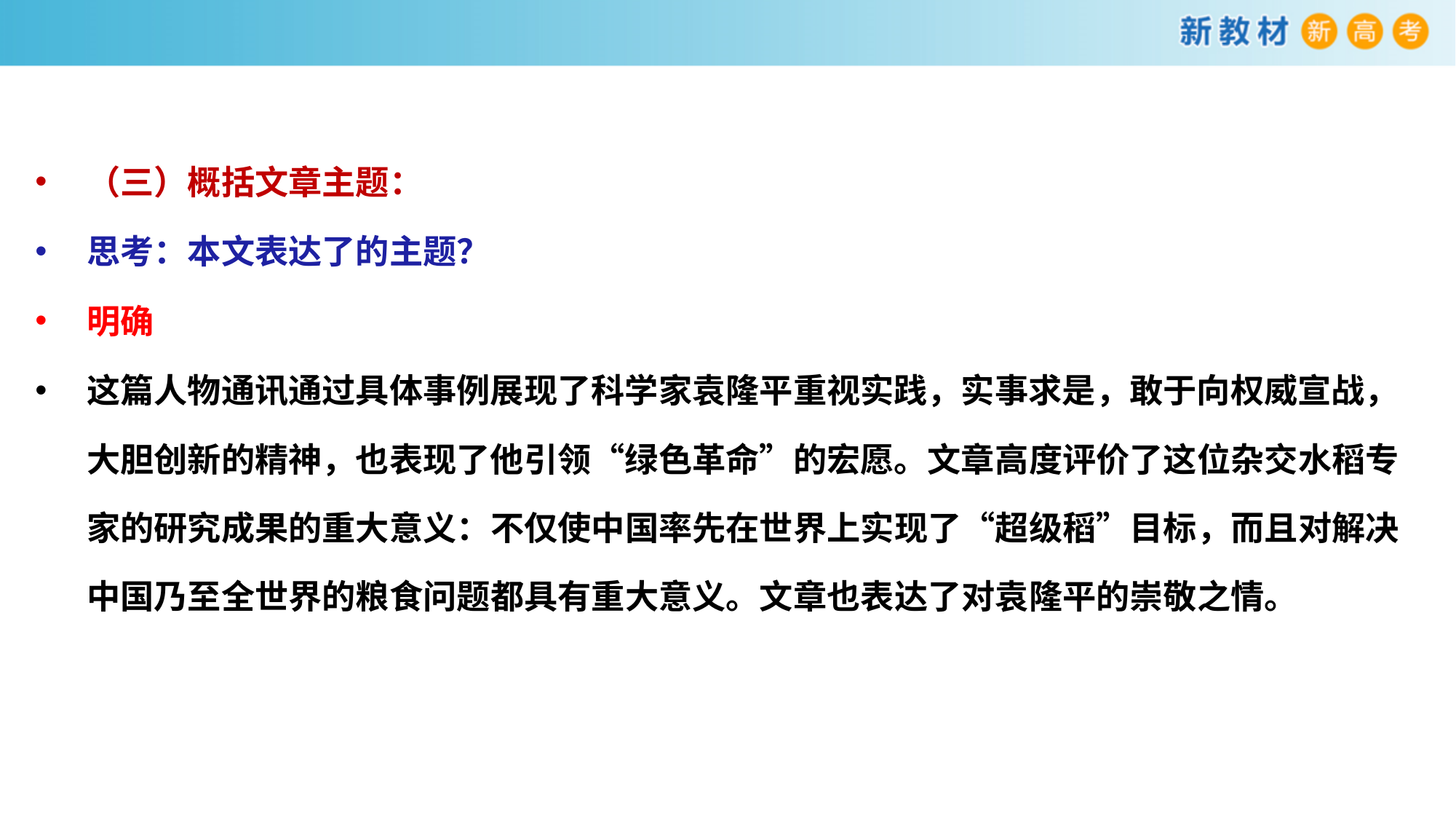

（三）概括文章主题：
思考：本文表达了的主题？
明确
这篇人物通讯通过具体事例展现了科学家袁隆平重视实践，实事求是，敢于向权威宣战，大胆创新的精神，也表现了他引领“绿色革命”的宏愿。文章高度评价了这位杂交水稻专家的研究成果的重大意义：不仅使中国率先在世界上实现了“超级稻”目标，而且对解决中国乃至全世界的粮食问题都具有重大意义。文章也表达了对袁隆平的崇敬之情。